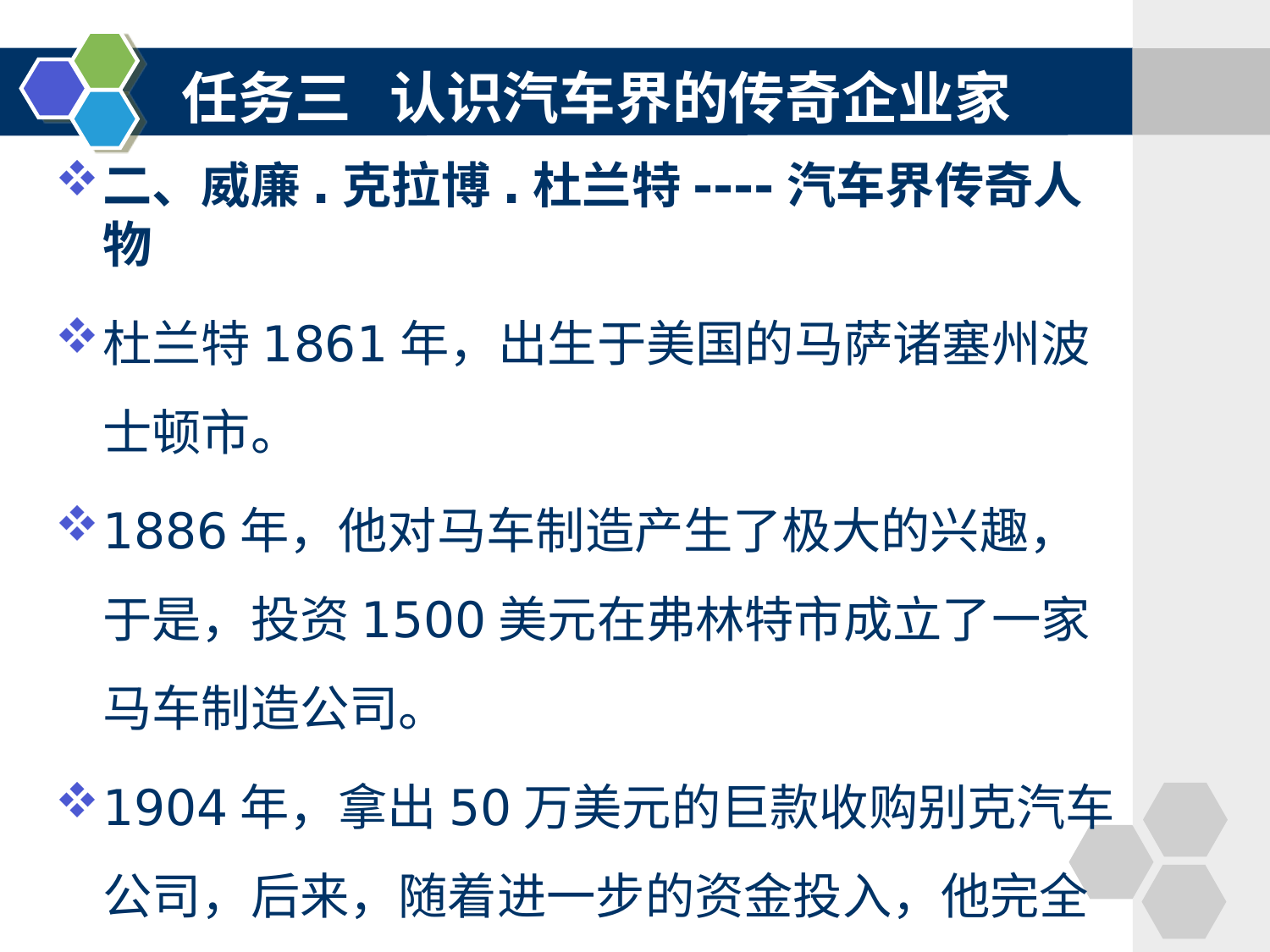

#
任务三   认识汽车界的传奇企业家
二、威廉.克拉博.杜兰特----汽车界传奇人物
杜兰特1861年，出生于美国的马萨诸塞州波士顿市。
1886年，他对马车制造产生了极大的兴趣，于是，投资1500美元在弗林特市成立了一家马车制造公司。
1904年，拿出50万美元的巨款收购别克汽车公司，后来，随着进一步的资金投入，他完全控制了这家公司。